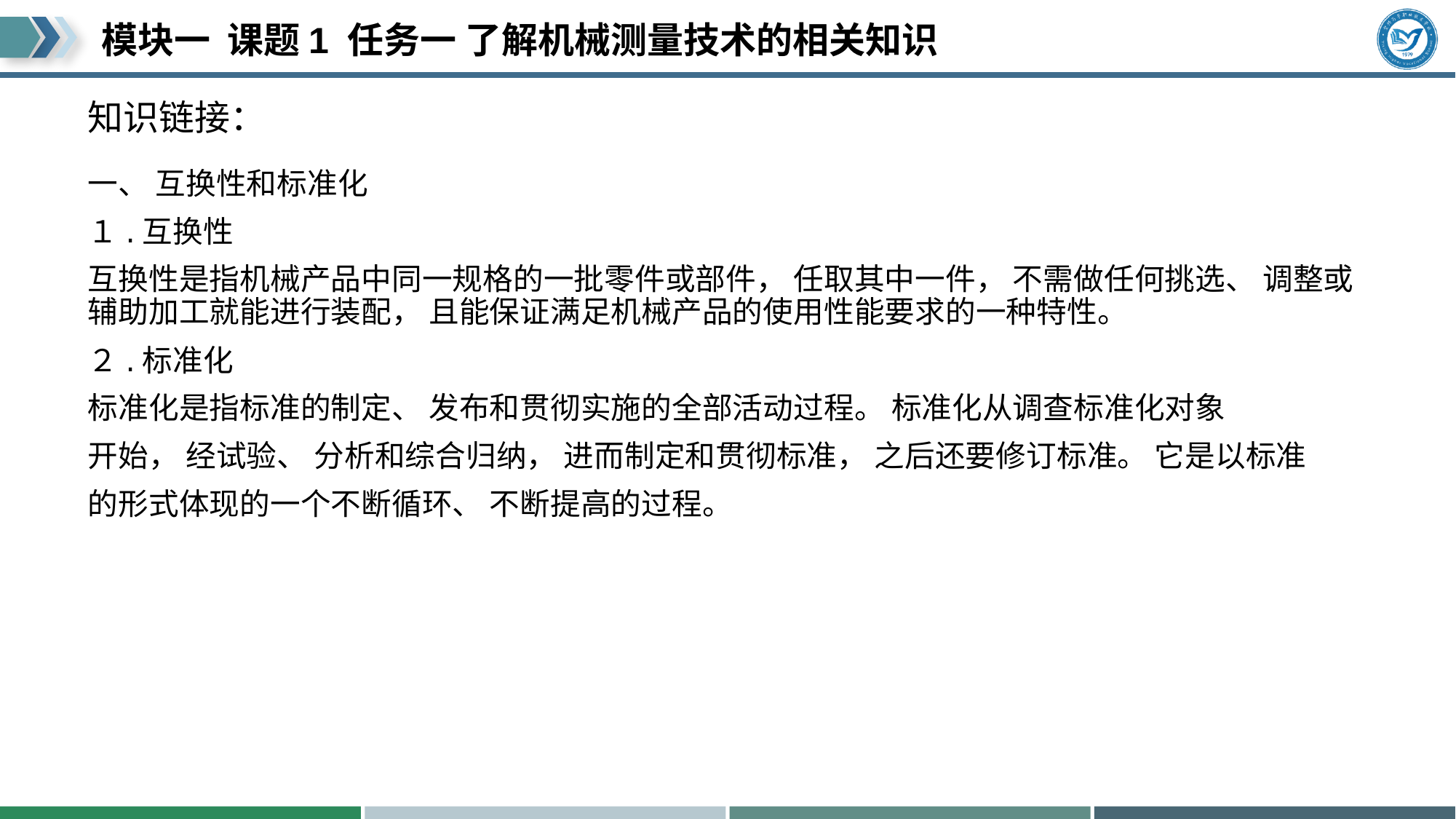

# 知识链接：
一、 互换性和标准化
１.互换性
互换性是指机械产品中同一规格的一批零件或部件， 任取其中一件， 不需做任何挑选、 调整或辅助加工就能进行装配， 且能保证满足机械产品的使用性能要求的一种特性。
２.标准化
标准化是指标准的制定、 发布和贯彻实施的全部活动过程。 标准化从调查标准化对象
开始， 经试验、 分析和综合归纳， 进而制定和贯彻标准， 之后还要修订标准。 它是以标准
的形式体现的一个不断循环、 不断提高的过程。